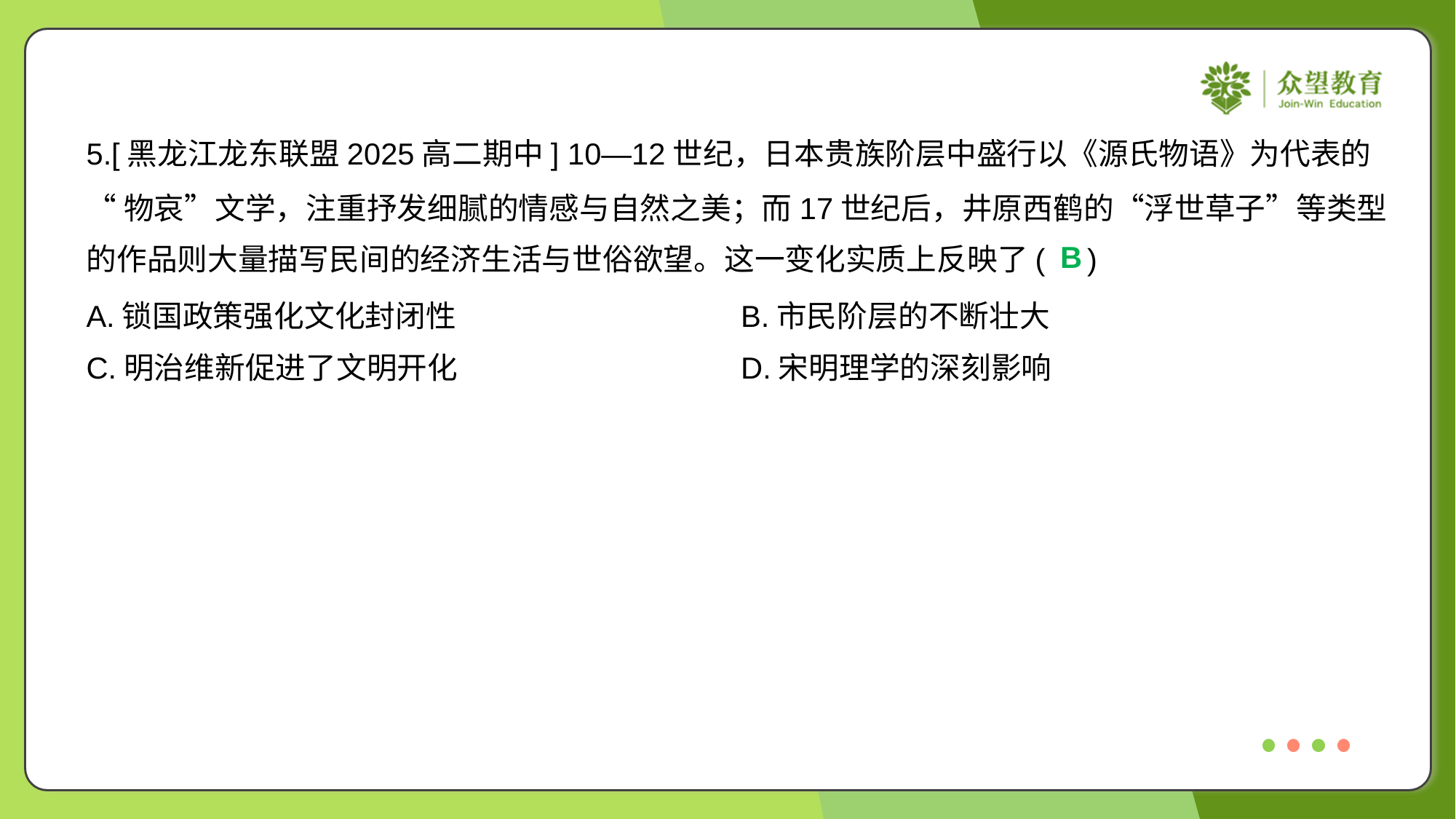

5.[黑龙江龙东联盟2025高二期中] 10—12世纪，日本贵族阶层中盛行以《源氏物语》为代表的
“物哀”文学，注重抒发细腻的情感与自然之美；而17世纪后，井原西鹤的“浮世草子”等类型
的作品则大量描写民间的经济生活与世俗欲望。这一变化实质上反映了(     )
B
A.锁国政策强化文化封闭性	B.市民阶层的不断壮大
C.明治维新促进了文明开化	D.宋明理学的深刻影响